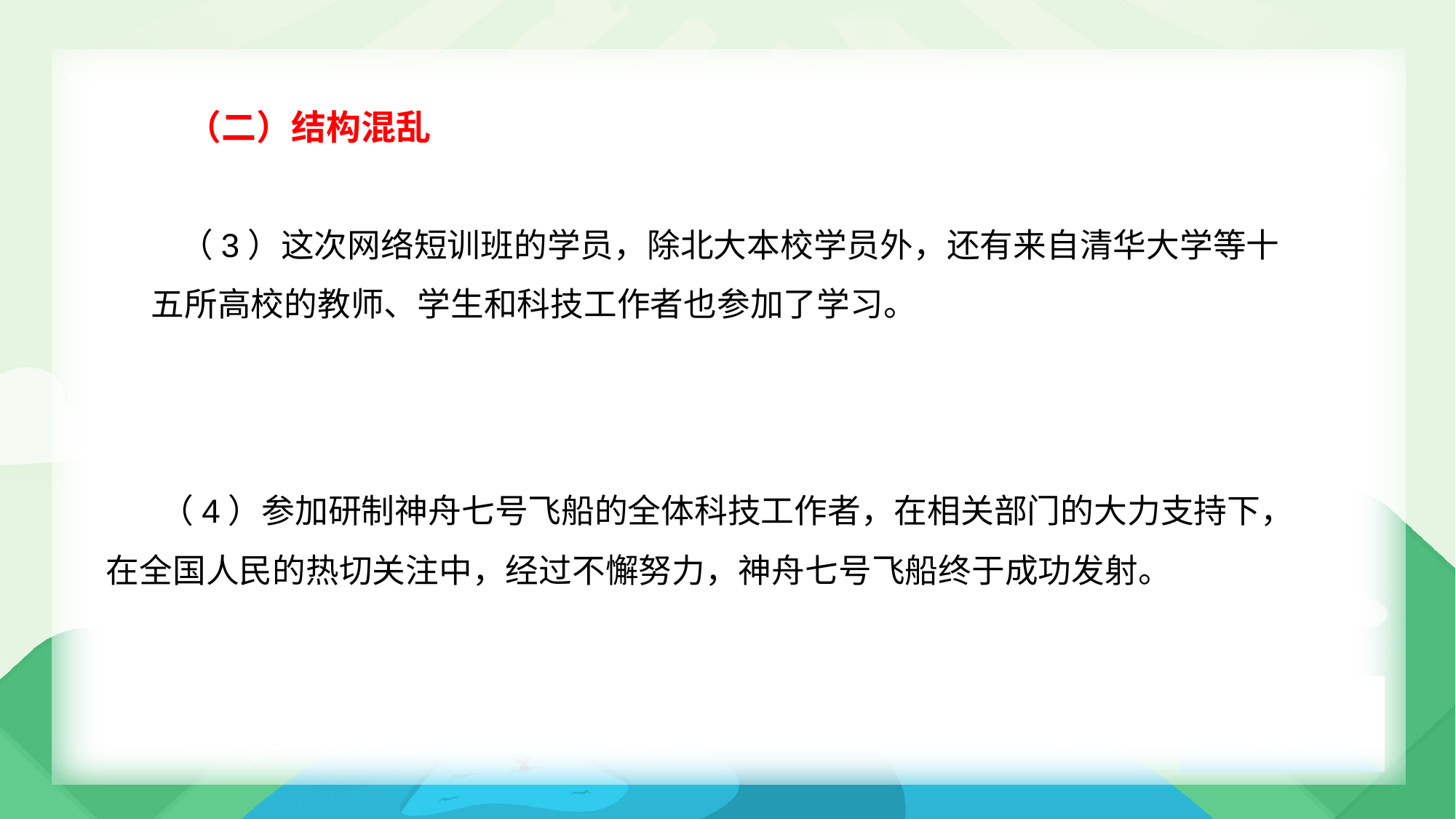

（二）结构混乱

	（3）这次网络短训班的学员，除北大本校学员外，还有来自清华大学等十
五所高校的教师、学生和科技工作者也参加了学习。
     （4）参加研制神舟七号飞船的全体科技工作者，在相关部门的大力支持下，

在全国人民的热切关注中，经过不懈努力，神舟七号飞船终于成功发射。